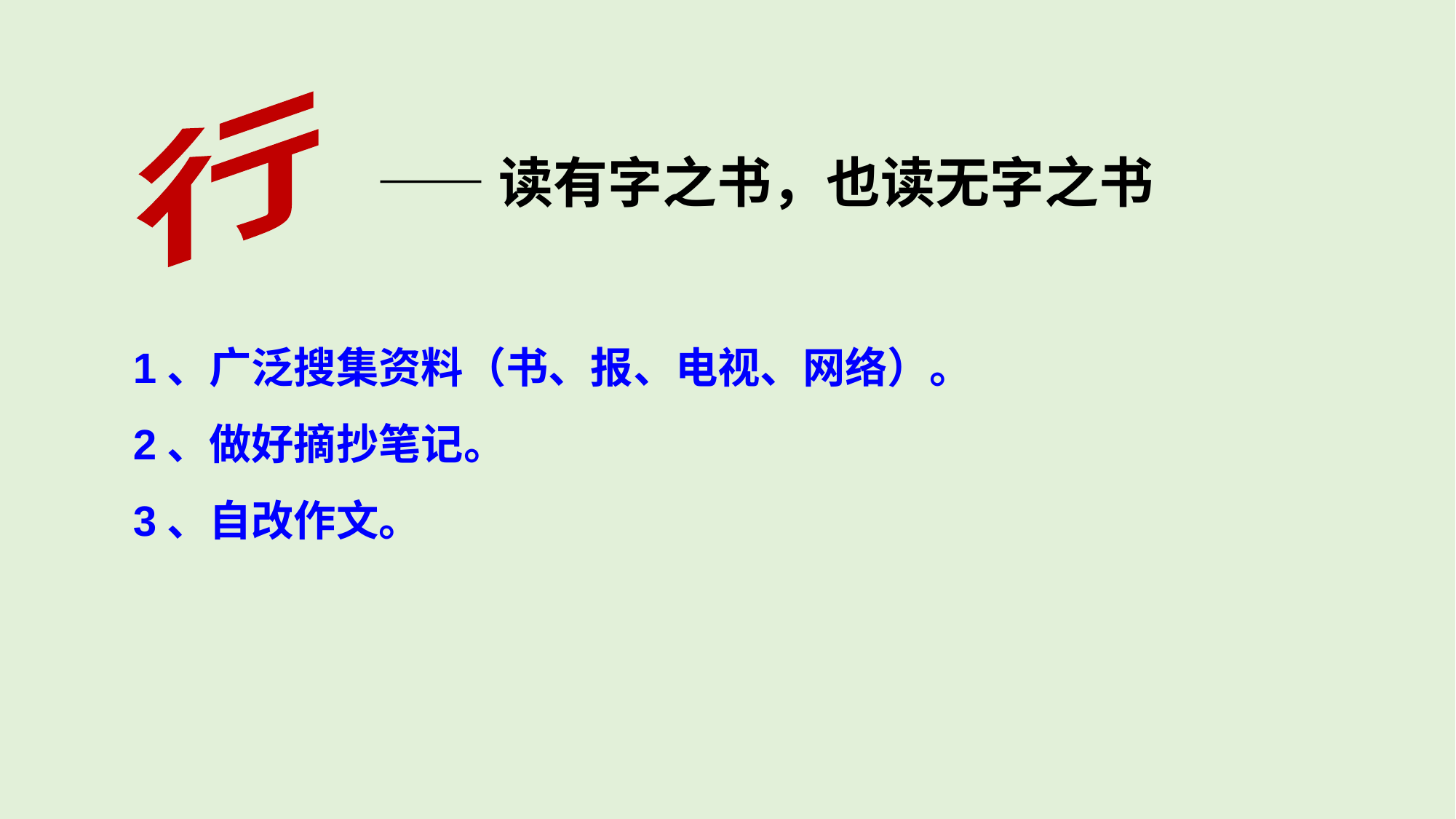

行
——读有字之书，也读无字之书
1、广泛搜集资料（书、报、电视、网络）。
2、做好摘抄笔记。
3、自改作文。